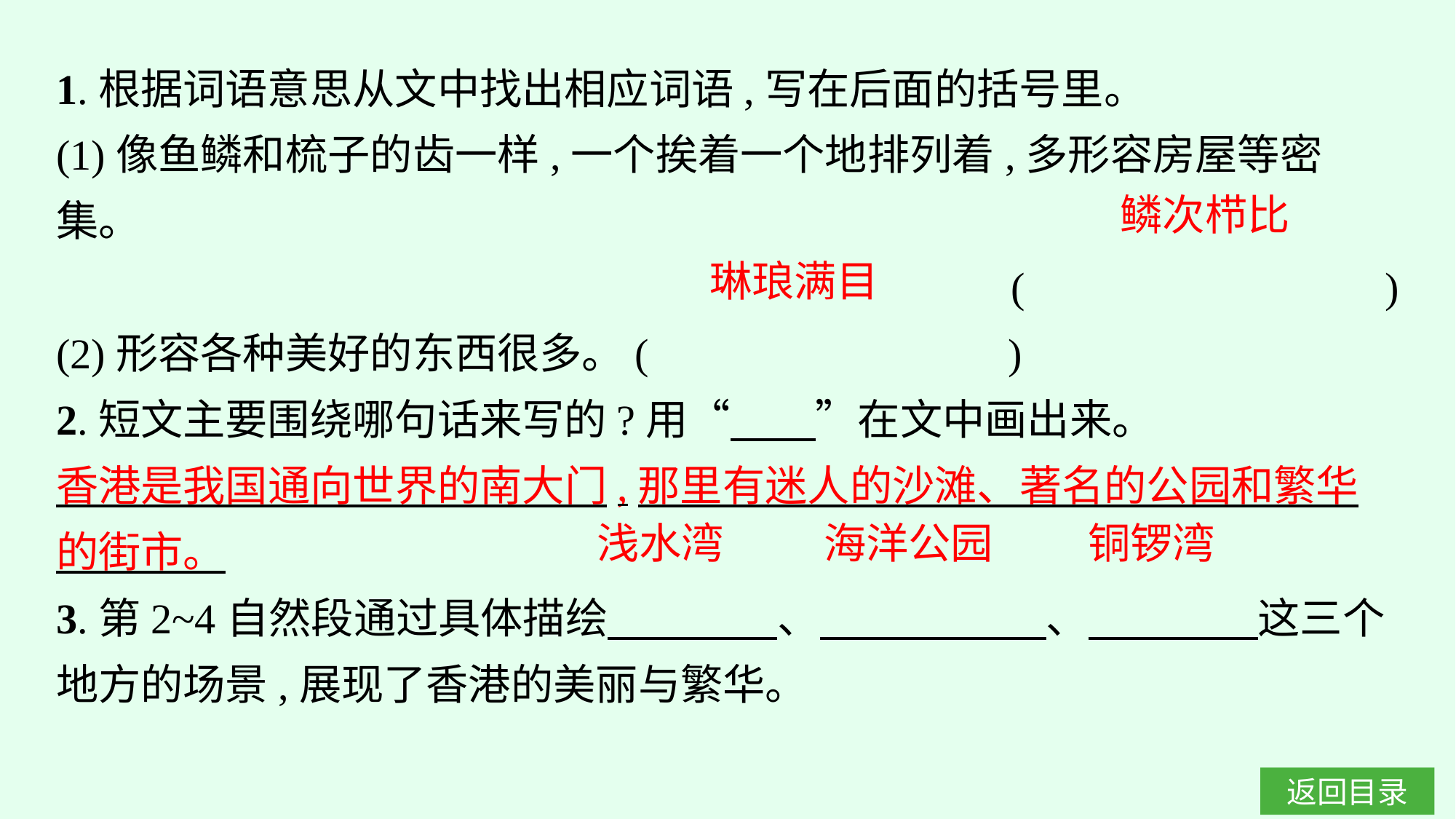

1.根据词语意思从文中找出相应词语,写在后面的括号里。
(1)像鱼鳞和梳子的齿一样,一个挨着一个地排列着,多形容房屋等密集。
(　　　　　　　　)
(2)形容各种美好的东西很多。(　　　　　　　　)
2.短文主要围绕哪句话来写的?用“　　”在文中画出来。
香港是我国通向世界的南大门,那里有迷人的沙滩、著名的公园和繁华的街市。
3.第2~4自然段通过具体描绘　　　　、　　      　　、　　　　这三个地方的场景,展现了香港的美丽与繁华。
鳞次栉比
琳琅满目
浅水湾
海洋公园
铜锣湾